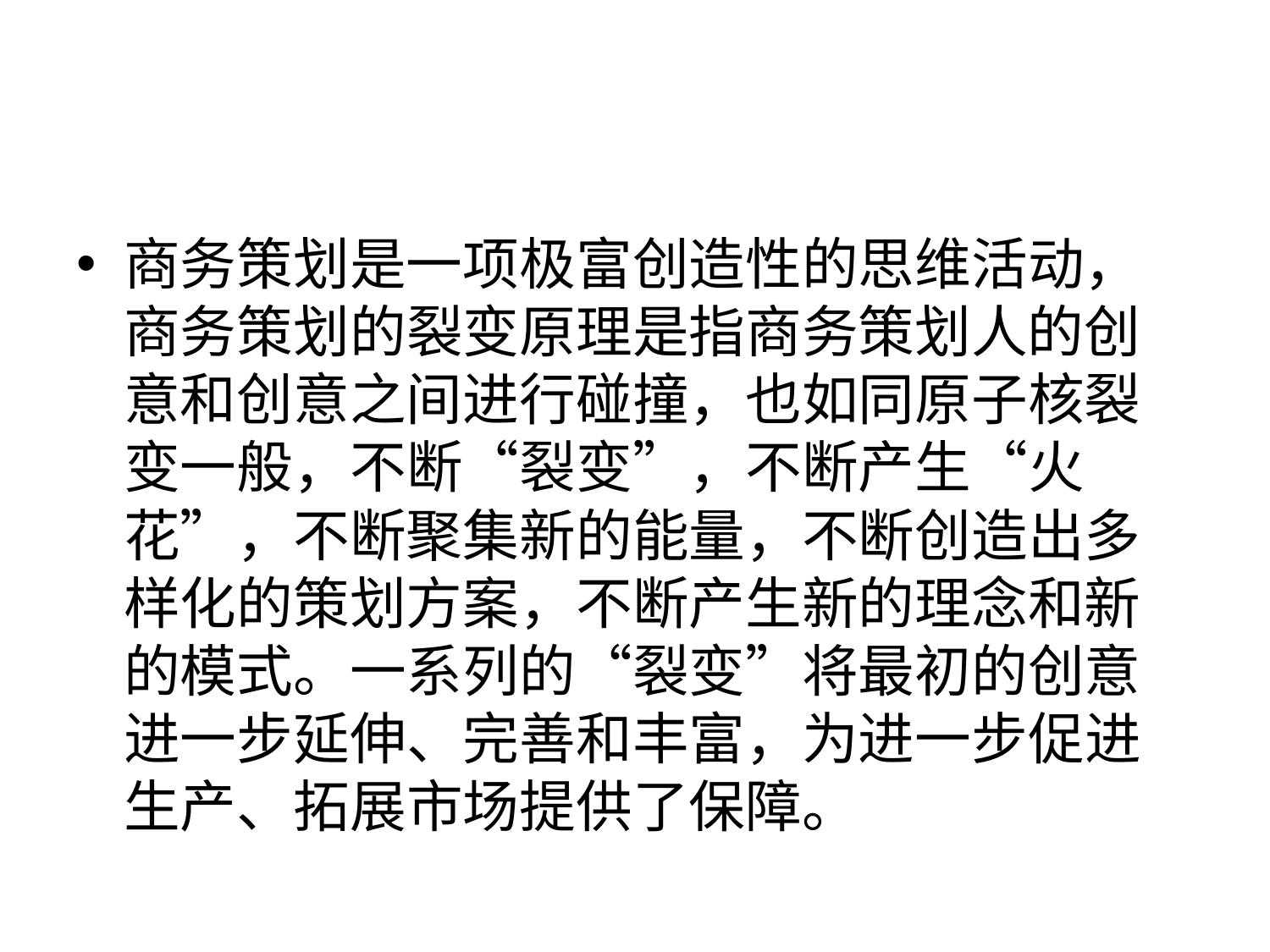

#
商务策划是一项极富创造性的思维活动，商务策划的裂变原理是指商务策划人的创意和创意之间进行碰撞，也如同原子核裂变一般，不断“裂变”，不断产生“火花”，不断聚集新的能量，不断创造出多样化的策划方案，不断产生新的理念和新的模式。一系列的“裂变”将最初的创意进一步延伸、完善和丰富，为进一步促进生产、拓展市场提供了保障。